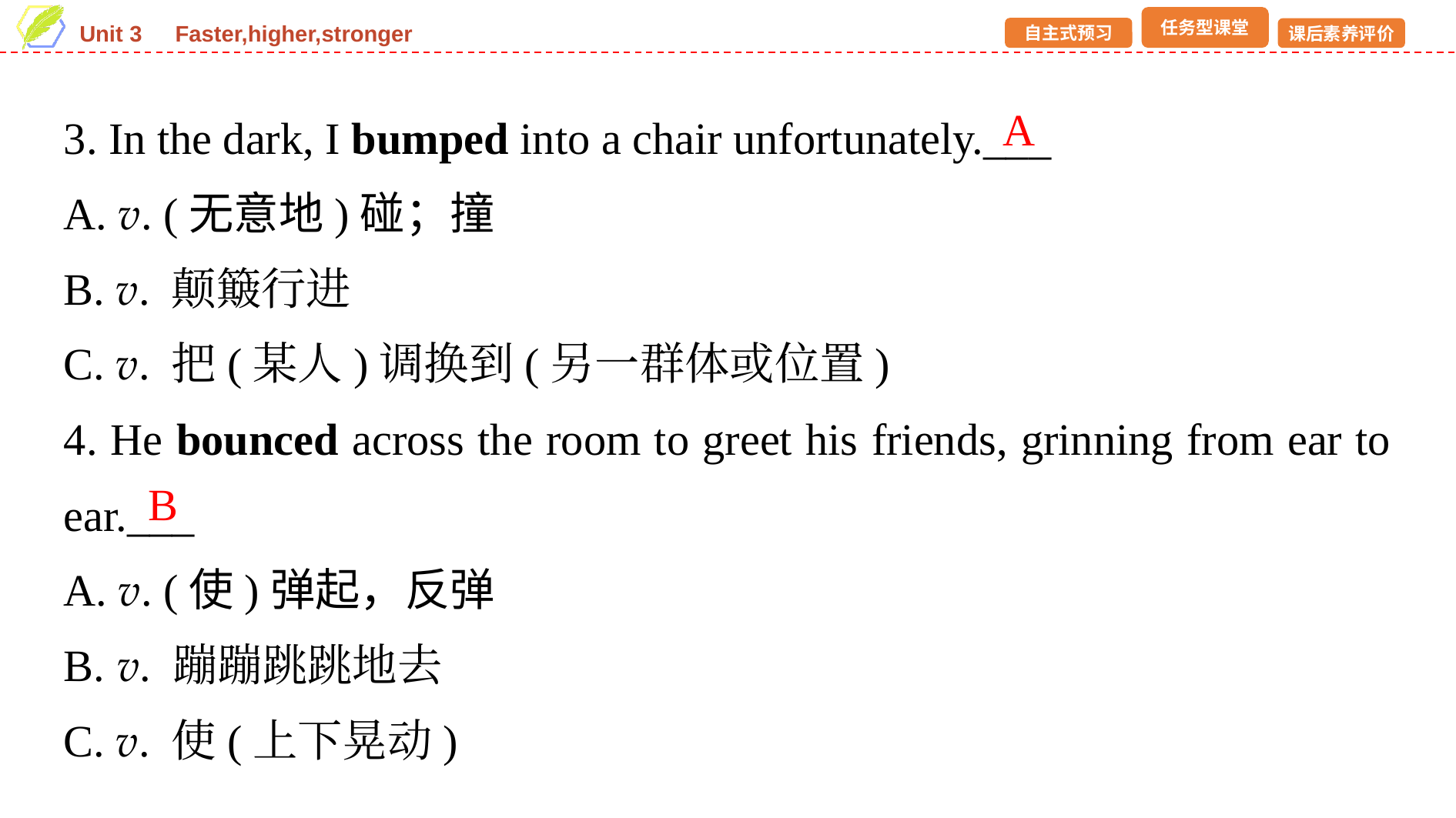

3. In the dark, I bumped into a chair unfortunately.___
A. v. (无意地)碰；撞
B. v. 颠簸行进
C. v. 把(某人)调换到(另一群体或位置)
4. He bounced across the room to greet his friends, grinning from ear to ear.___
A. v. (使)弹起，反弹
B. v. 蹦蹦跳跳地去
C. v. 使(上下晃动)
A
B